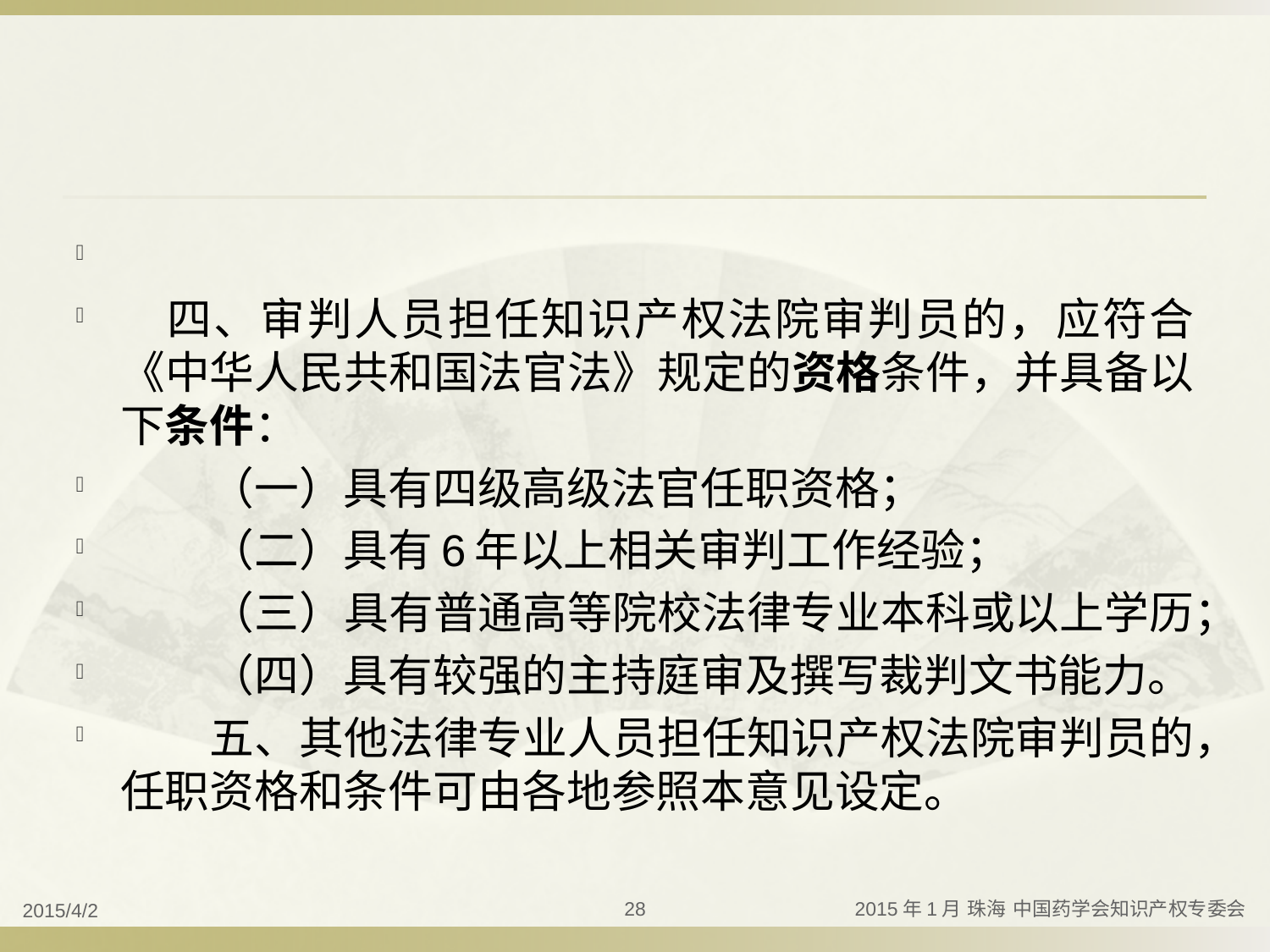

#

　四、审判人员担任知识产权法院审判员的，应符合《中华人民共和国法官法》规定的资格条件，并具备以下条件：
　　（一）具有四级高级法官任职资格；
　　（二）具有6年以上相关审判工作经验；
　　（三）具有普通高等院校法律专业本科或以上学历；
　　（四）具有较强的主持庭审及撰写裁判文书能力。
　　五、其他法律专业人员担任知识产权法院审判员的，任职资格和条件可由各地参照本意见设定。
2015/4/2
28
2015年1月 珠海 中国药学会知识产权专委会